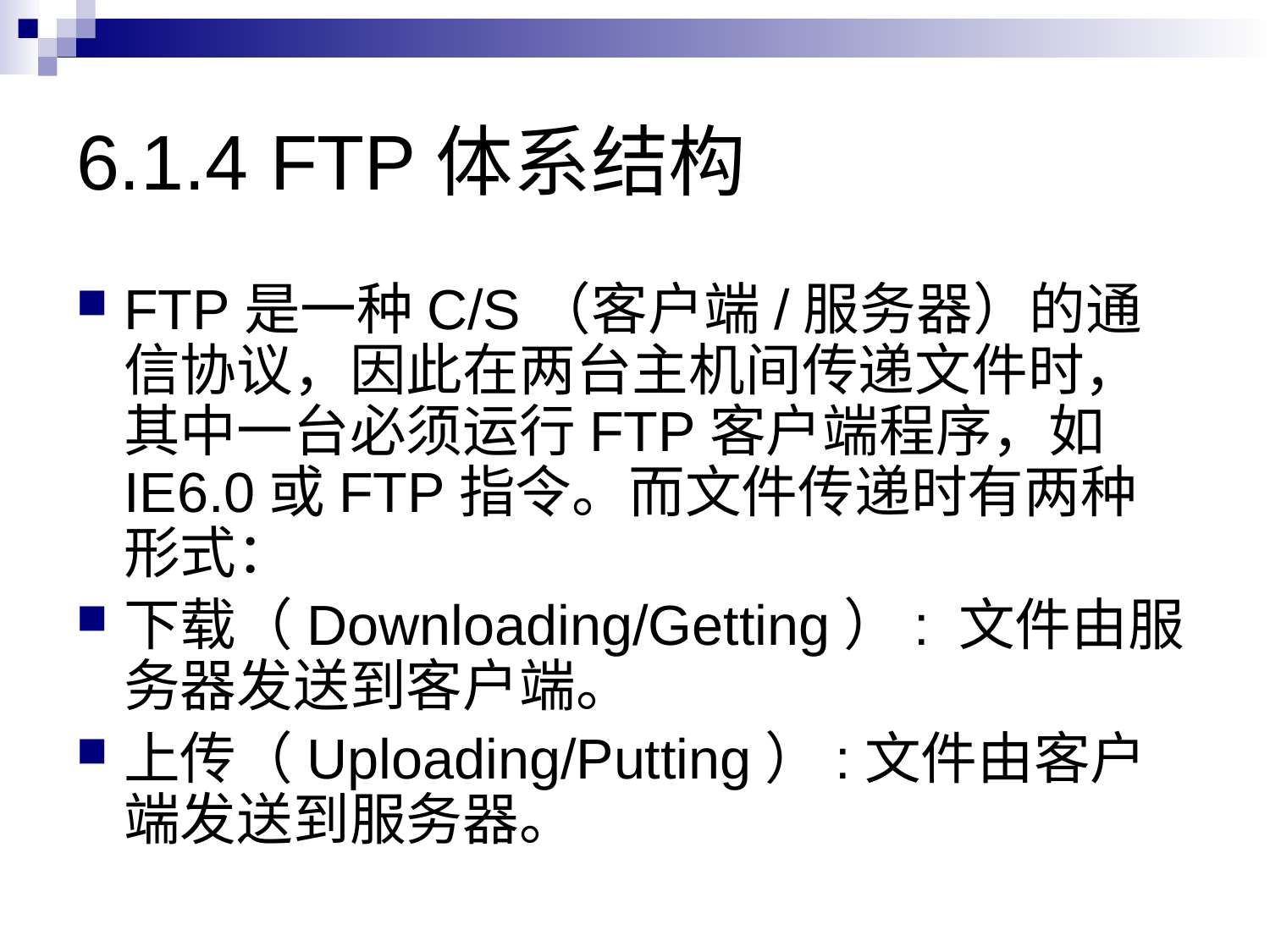

# 6.1.4 FTP体系结构
FTP是一种C/S（客户端/服务器）的通信协议，因此在两台主机间传递文件时，其中一台必须运行FTP客户端程序，如IE6.0或FTP指令。而文件传递时有两种形式：
下载（Downloading/Getting）: 文件由服务器发送到客户端。
上传（Uploading/Putting）:文件由客户端发送到服务器。